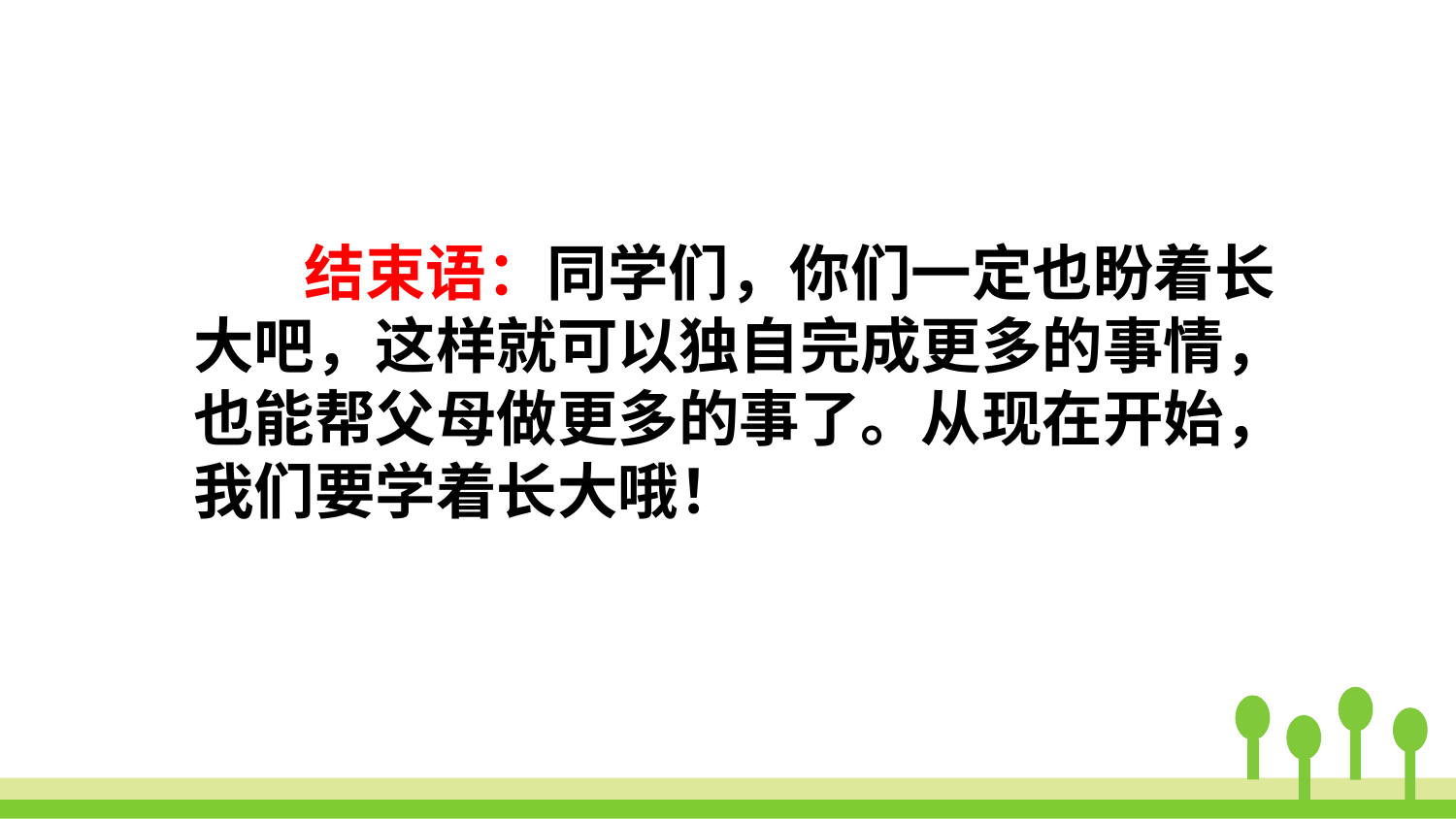

结束语：同学们，你们一定也盼着长大吧，这样就可以独自完成更多的事情，也能帮父母做更多的事了。从现在开始，我们要学着长大哦！